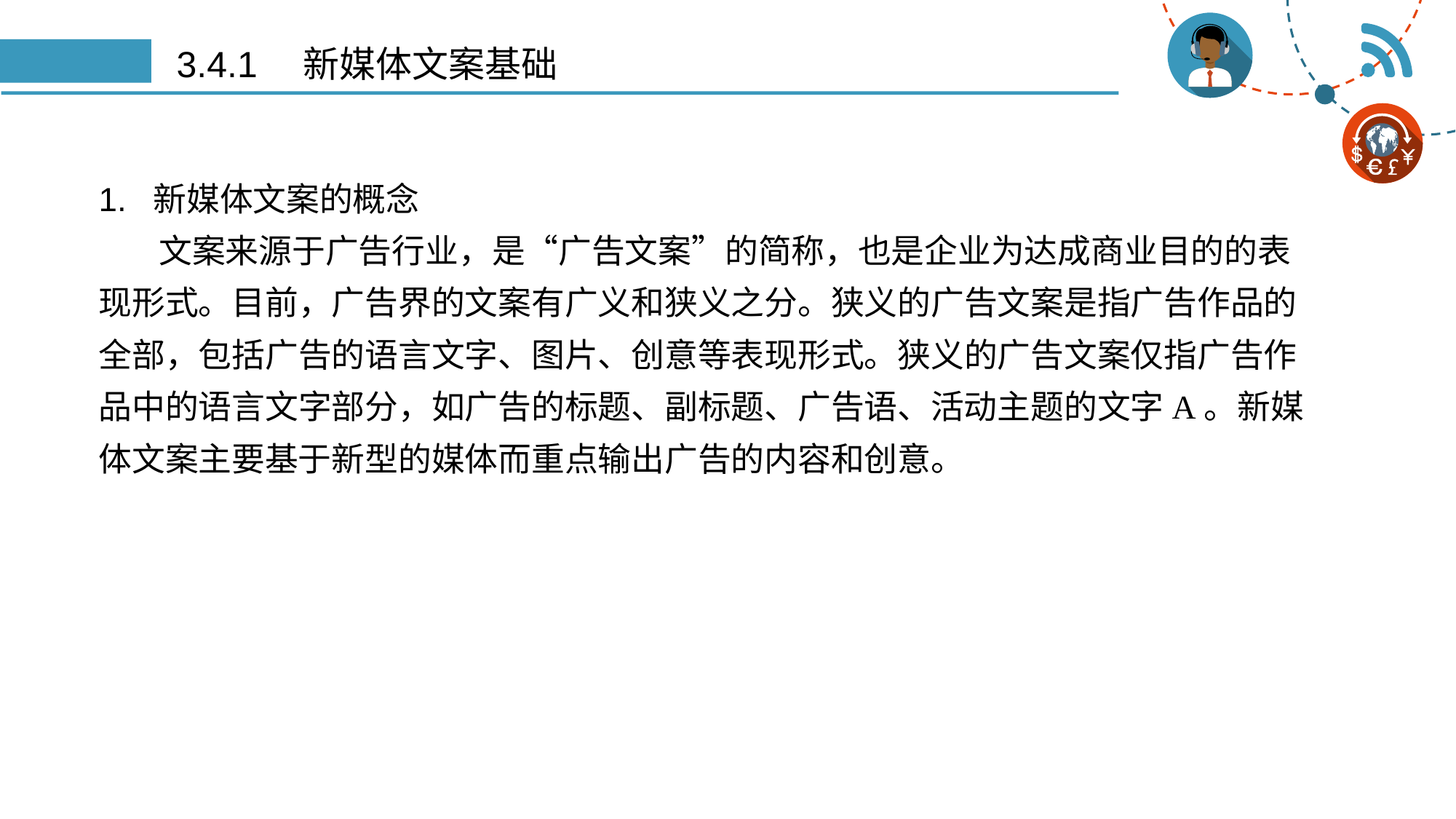

# 3.4.1　新媒体文案基础
新媒体文案的概念
       文案来源于广告行业，是“广告文案”的简称，也是企业为达成商业目的的表现形式。目前，广告界的文案有广义和狭义之分。狭义的广告文案是指广告作品的全部，包括广告的语言文字、图片、创意等表现形式。狭义的广告文案仅指广告作品中的语言文字部分，如广告的标题、副标题、广告语、活动主题的文字A。新媒体文案主要基于新型的媒体而重点输出广告的内容和创意。